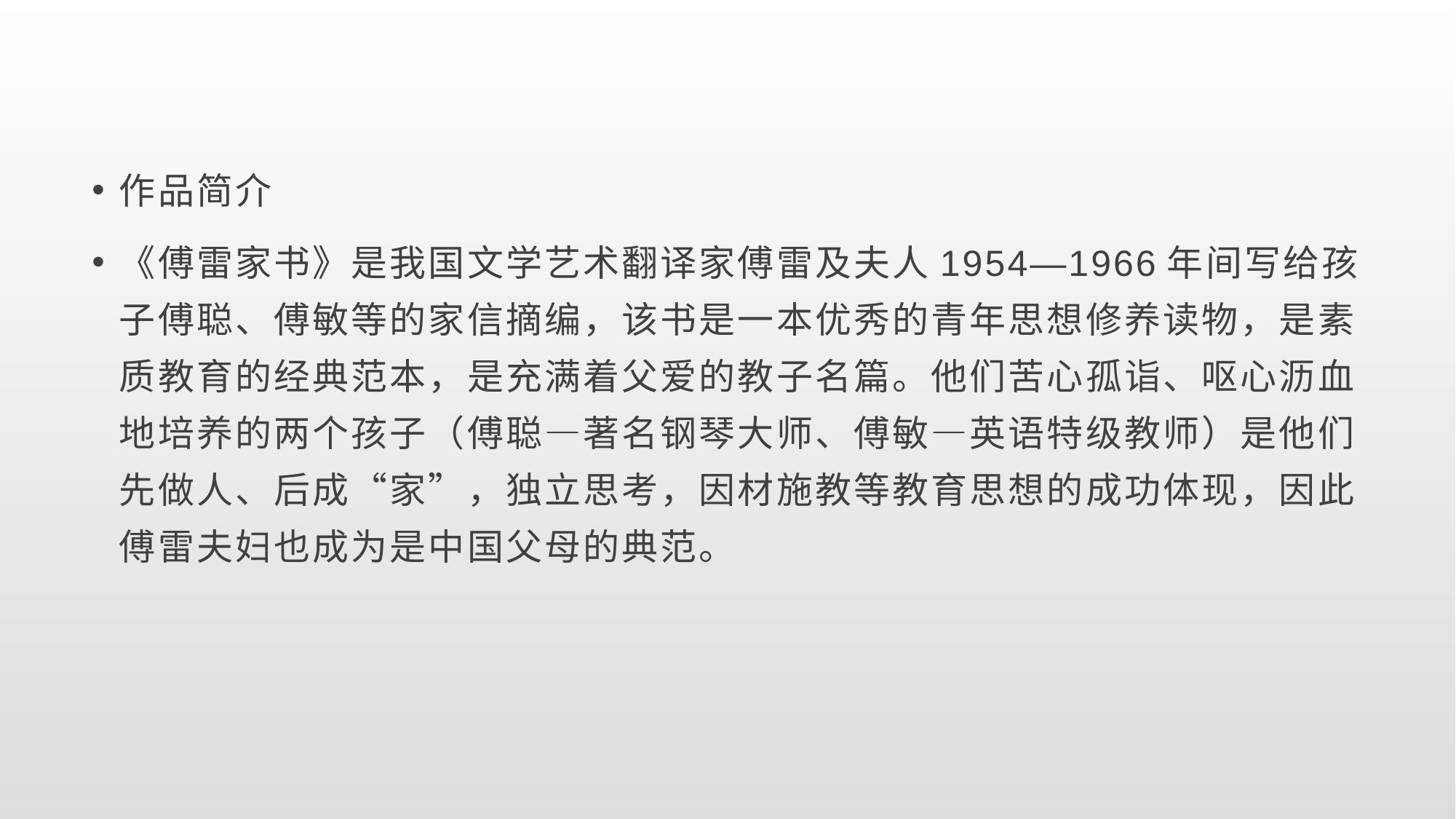

作品简介
《傅雷家书》是我国文学艺术翻译家傅雷及夫人1954—1966年间写给孩子傅聪、傅敏等的家信摘编，该书是一本优秀的青年思想修养读物，是素质教育的经典范本，是充满着父爱的教子名篇。他们苦心孤诣、呕心沥血地培养的两个孩子（傅聪—著名钢琴大师、傅敏—英语特级教师）是他们先做人、后成“家”，独立思考，因材施教等教育思想的成功体现，因此傅雷夫妇也成为是中国父母的典范。